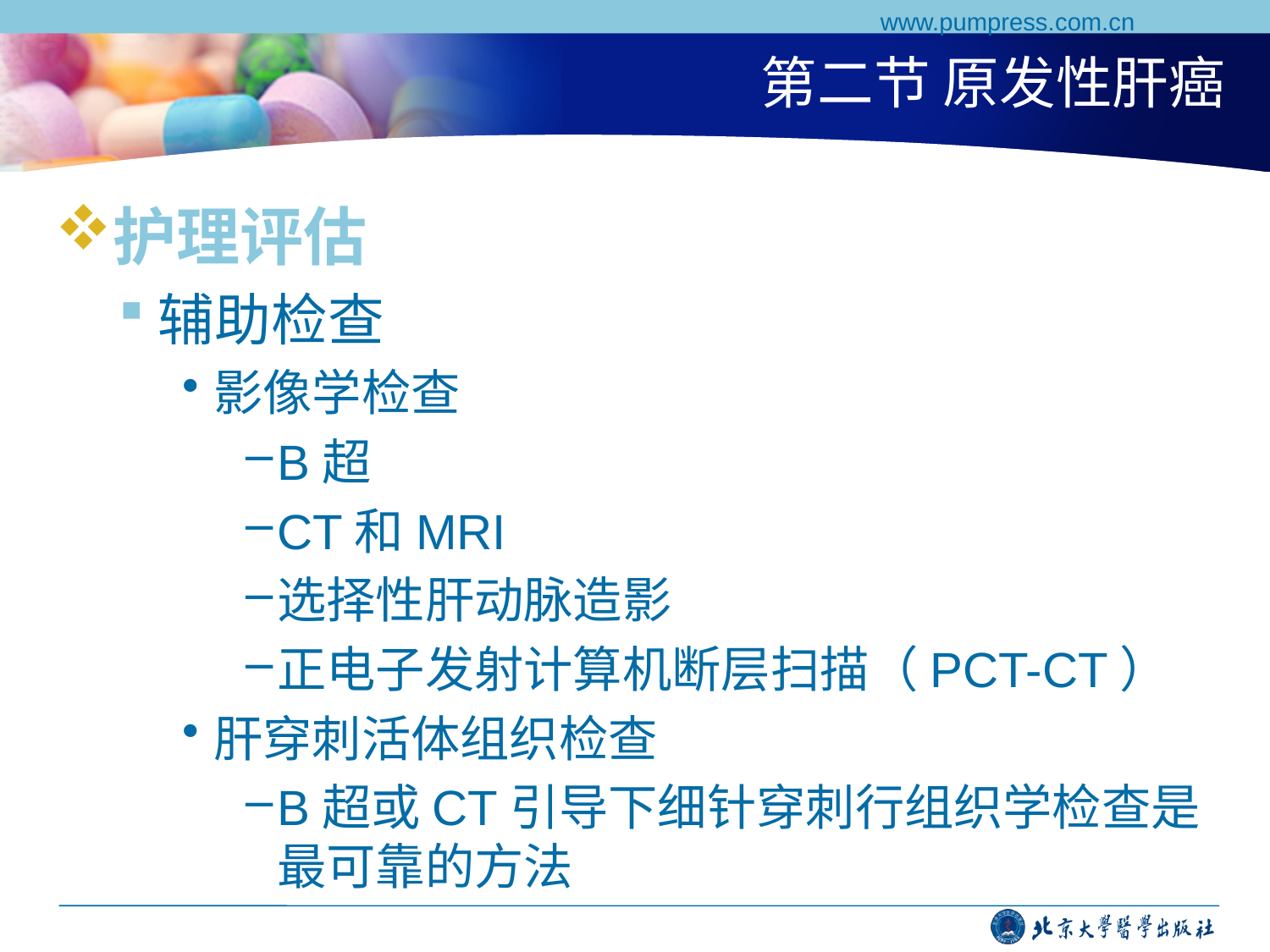

www.pumpress.com.cn
# 第二节 原发性肝癌
护理评估
辅助检查
影像学检查
B超
CT和MRI
选择性肝动脉造影
正电子发射计算机断层扫描（PCT-CT）
肝穿刺活体组织检查
B超或CT引导下细针穿刺行组织学检查是最可靠的方法